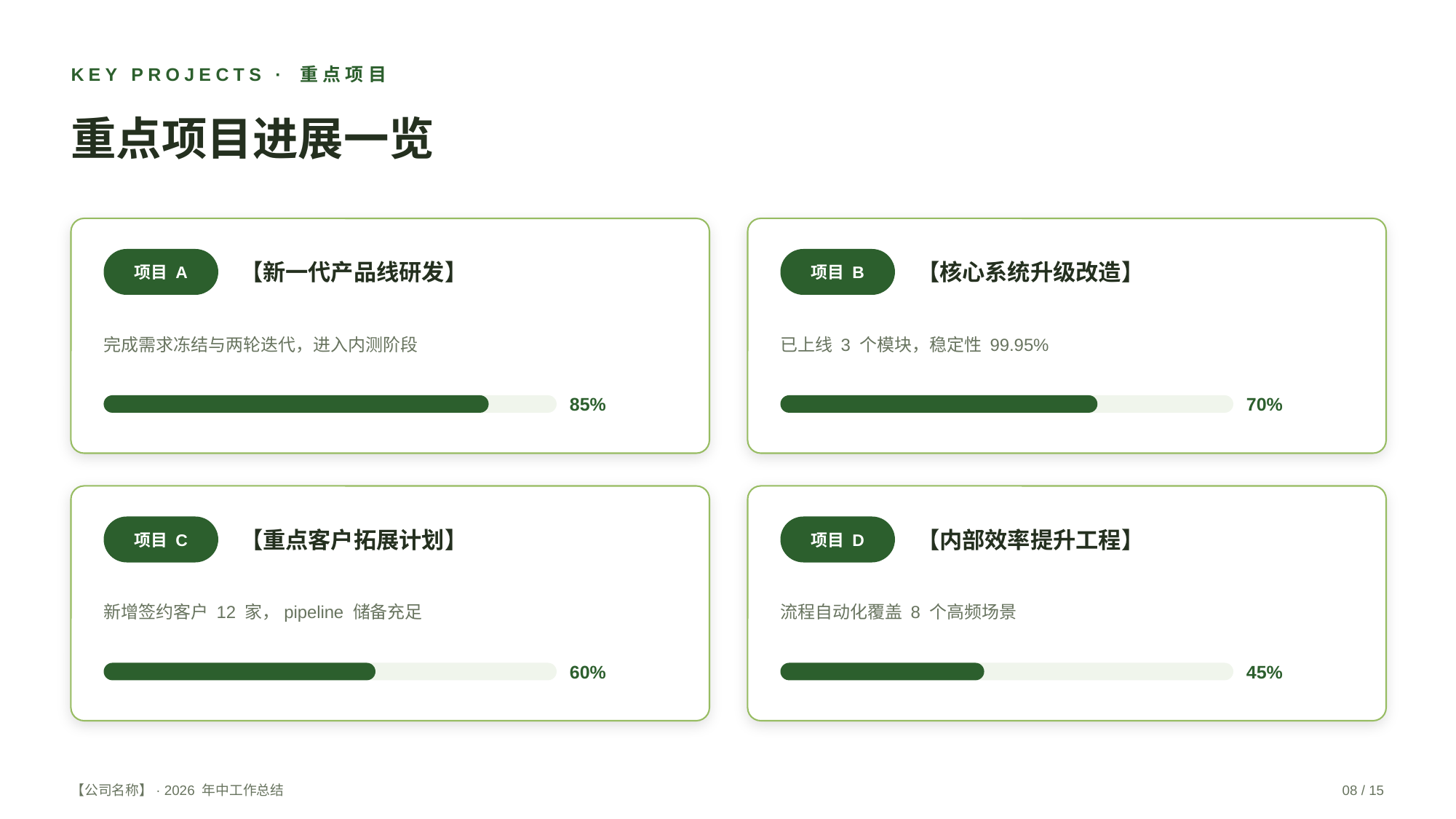

KEY PROJECTS · 重点项目
重点项目进展一览

【新一代产品线研发】
【核心系统升级改造】

项目 A
项目 B
完成需求冻结与两轮迭代，进入内测阶段
已上线 3 个模块，稳定性 99.95%
85%
70%

【重点客户拓展计划】
【内部效率提升工程】

项目 C
项目 D
新增签约客户 12 家，pipeline 储备充足
流程自动化覆盖 8 个高频场景
60%
45%

【公司名称】· 2026 年中工作总结
08 / 15